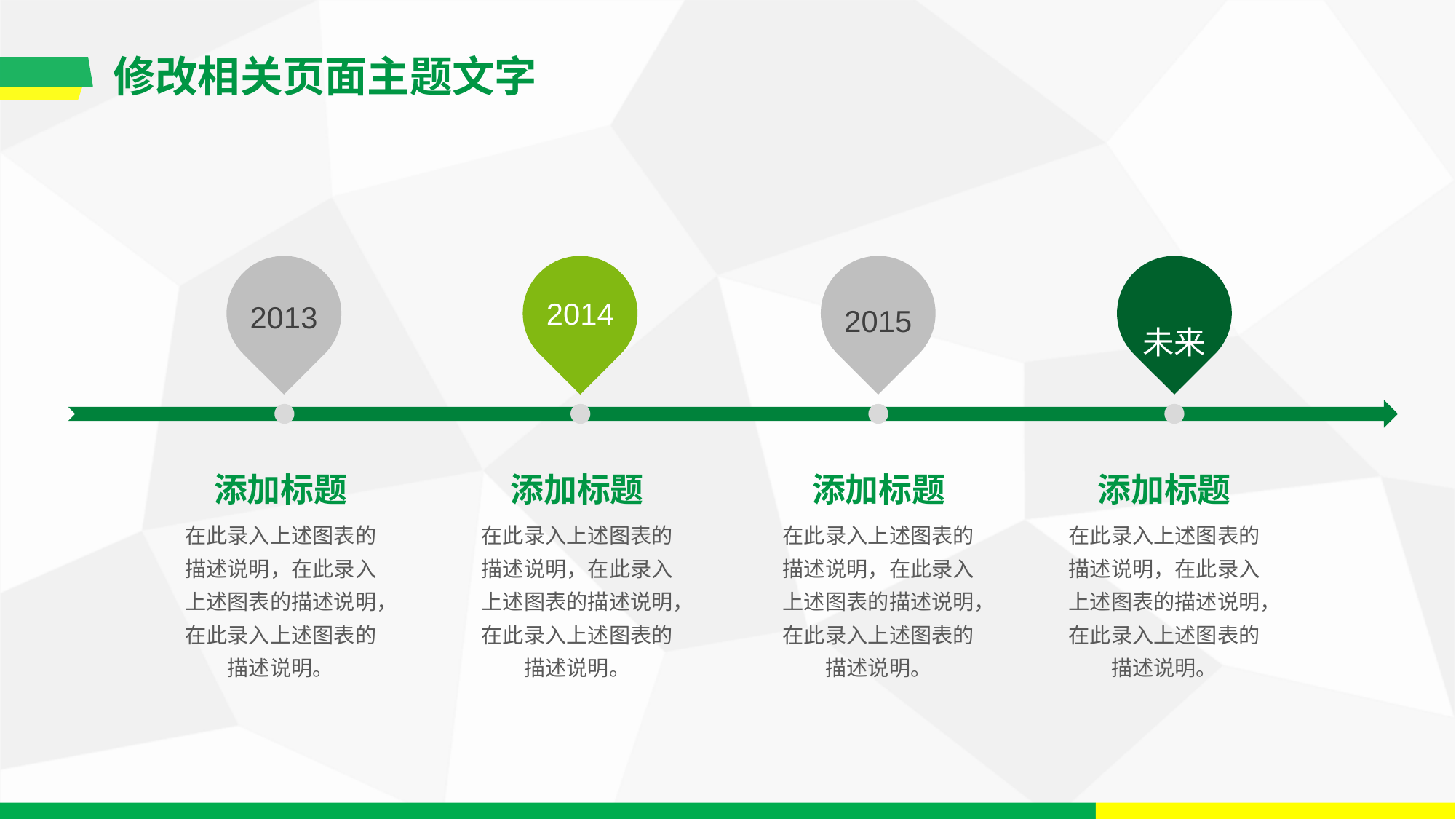

修改相关页面主题文字

2013

2015

2014

未来

添加标题
添加标题
添加标题
添加标题
在此录入上述图表的描述说明，在此录入上述图表的描述说明，在此录入上述图表的描述说明。
在此录入上述图表的描述说明，在此录入上述图表的描述说明，在此录入上述图表的描述说明。
在此录入上述图表的描述说明，在此录入上述图表的描述说明，在此录入上述图表的描述说明。
在此录入上述图表的描述说明，在此录入上述图表的描述说明，在此录入上述图表的描述说明。